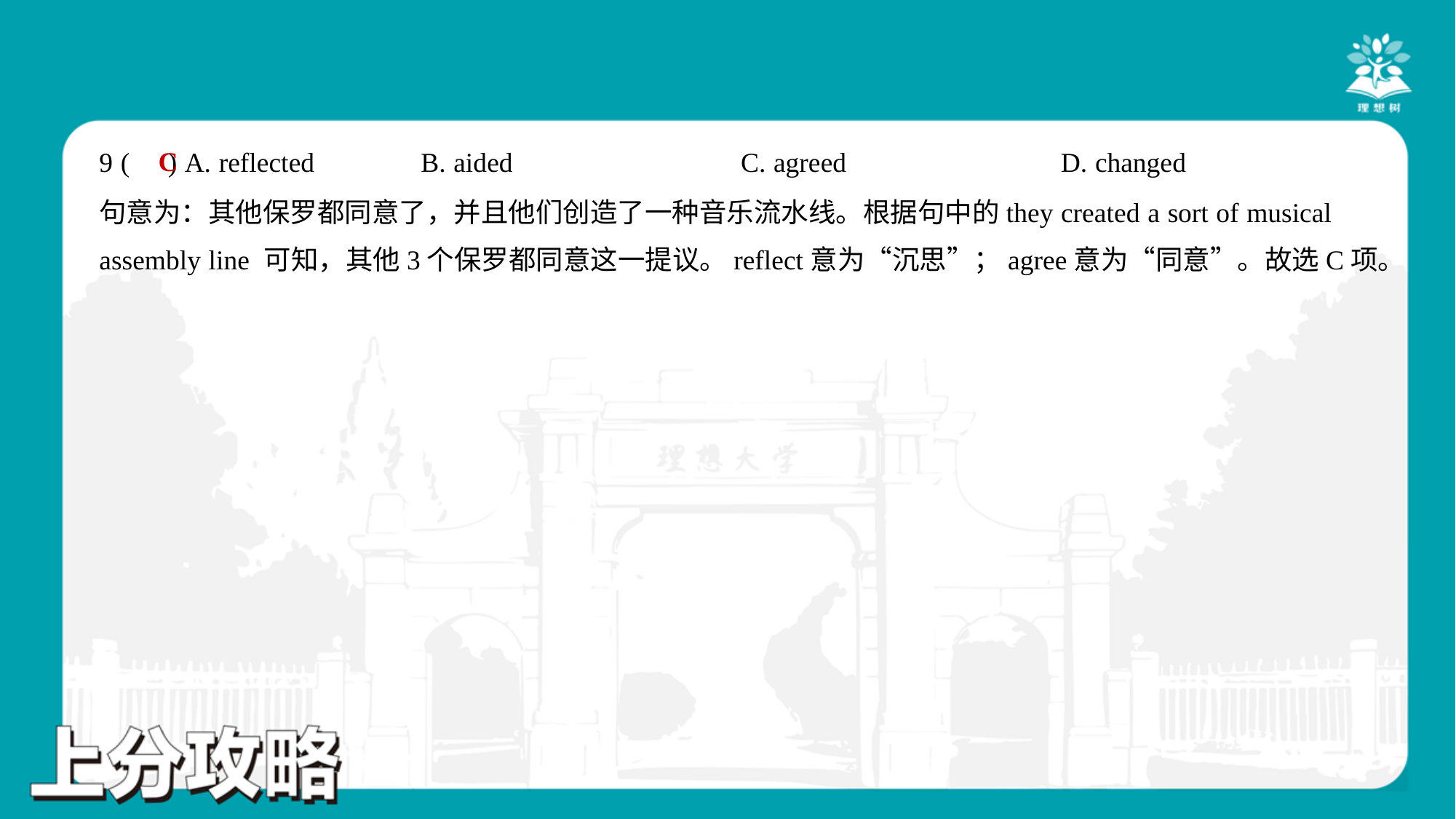

C
9 (     ) A. reflected	B. aided	C. agreed	D. changed
句意为：其他保罗都同意了，并且他们创造了一种音乐流水线。根据句中的they created a sort of musical
assembly line 可知，其他3个保罗都同意这一提议。reflect意为“沉思”；agree意为“同意”。故选C项。